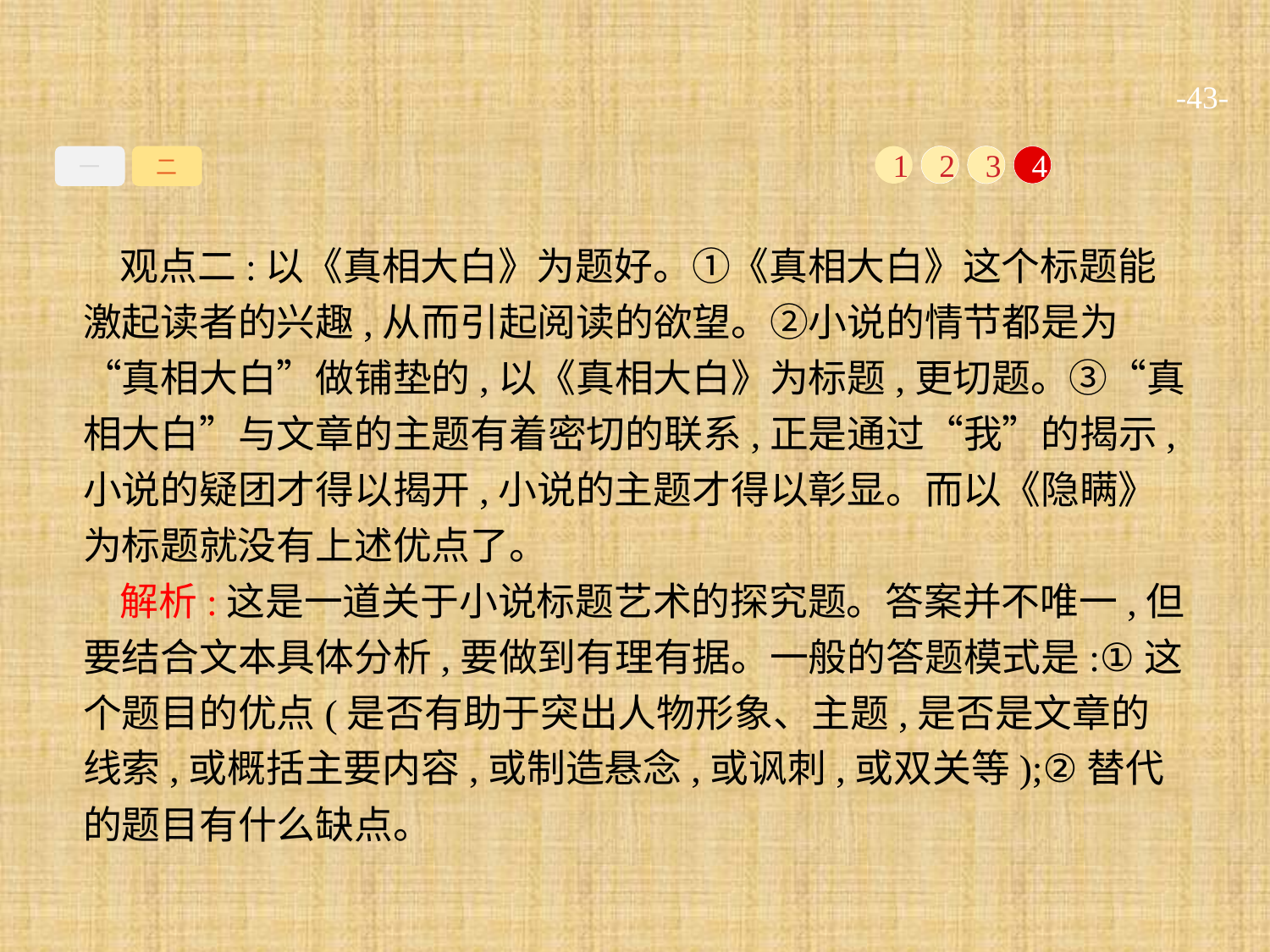

-43-
一
二
1
2
3
4
观点二:以《真相大白》为题好。①《真相大白》这个标题能激起读者的兴趣,从而引起阅读的欲望。②小说的情节都是为“真相大白”做铺垫的,以《真相大白》为标题,更切题。③“真相大白”与文章的主题有着密切的联系,正是通过“我”的揭示,小说的疑团才得以揭开,小说的主题才得以彰显。而以《隐瞒》为标题就没有上述优点了。
解析:这是一道关于小说标题艺术的探究题。答案并不唯一,但要结合文本具体分析,要做到有理有据。一般的答题模式是:①这个题目的优点(是否有助于突出人物形象、主题,是否是文章的线索,或概括主要内容,或制造悬念,或讽刺,或双关等);②替代的题目有什么缺点。